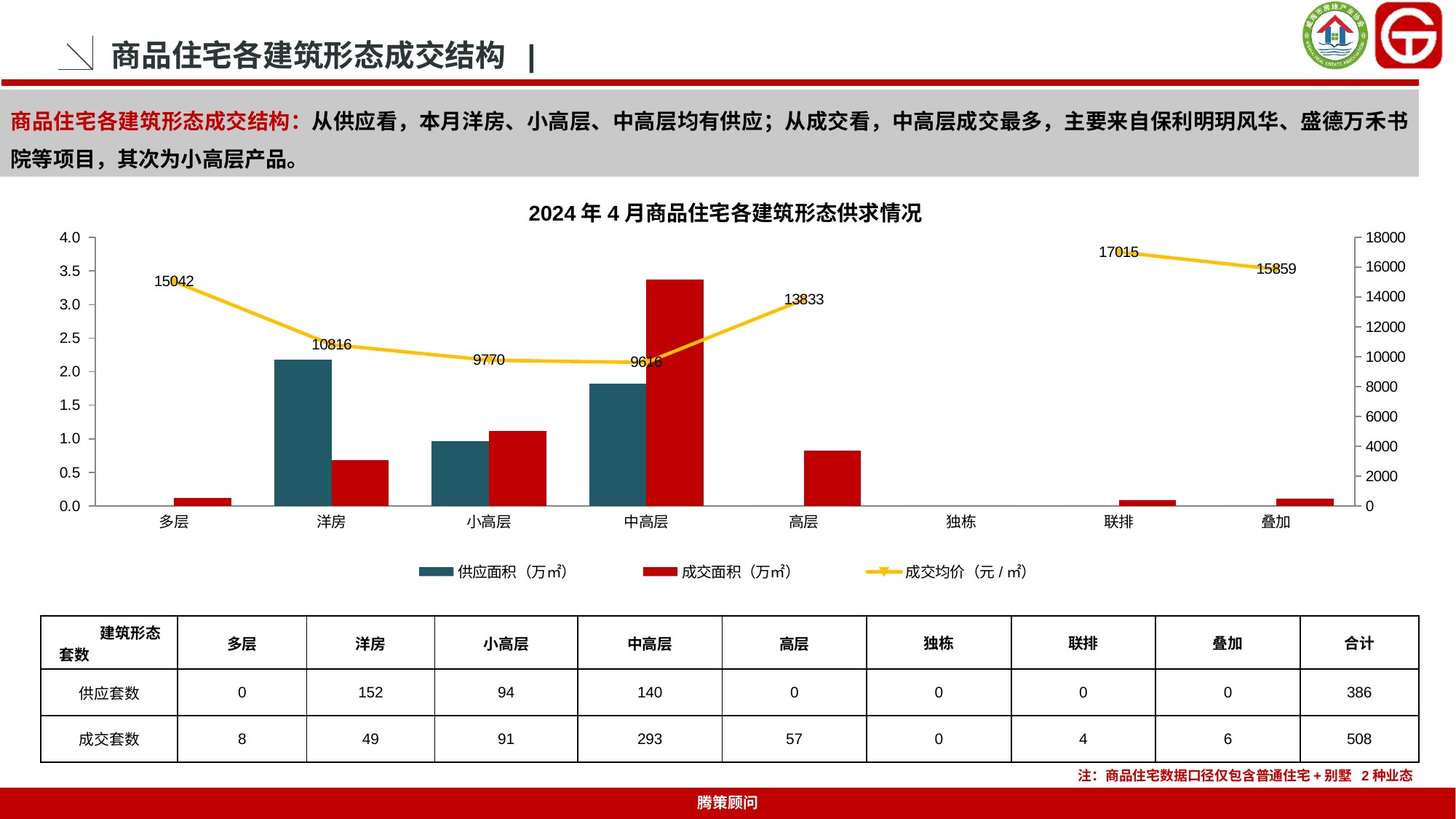

商品住宅各建筑形态成交结构  |
商品住宅各建筑形态成交结构：从供应看，本月洋房、小高层、中高层均有供应；从成交看，中高层成交最多，主要来自保利明玥风华、盛德万禾书院等项目，其次为小高层产品。
2024年4月商品住宅各建筑形态供求情况

### Chart

| Category | 供应面积（万㎡） | 成交面积（万㎡） | 成交均价（元/㎡） |
|---|---|---|---|
| 多层 | 0.0 | 0.115 | 15042.0 |
| 洋房 | 2.1742 | 0.6813 | 10816.0 |
| 小高层 | 0.9667 | 1.1144 | 9770.0 |
| 中高层 | 1.8256 | 3.3737 | 9616.0 |
| 高层 | 0.0 | 0.8278 | 13833.0 |
| 独栋 | 0.0 | 0.0 | None |
| 联排 | 0.0 | 0.0825 | 17015.0 |
| 叠加 | 0.0 | 0.1074 | 15859.0 |
| 建筑形态 套数 | 多层 | 洋房 | 小高层 | 中高层 | 高层 | 独栋 | 联排 | 叠加 | 合计 |
| --- | --- | --- | --- | --- | --- | --- | --- | --- | --- |
| 供应套数 | 0 | 152 | 94 | 140 | 0 | 0 | 0 | 0 | 386 |
| 成交套数 | 8 | 49 | 91 | 293 | 57 | 0 | 4 | 6 | 508 |

注：商品住宅数据口径仅包含普通住宅+别墅  2种业态